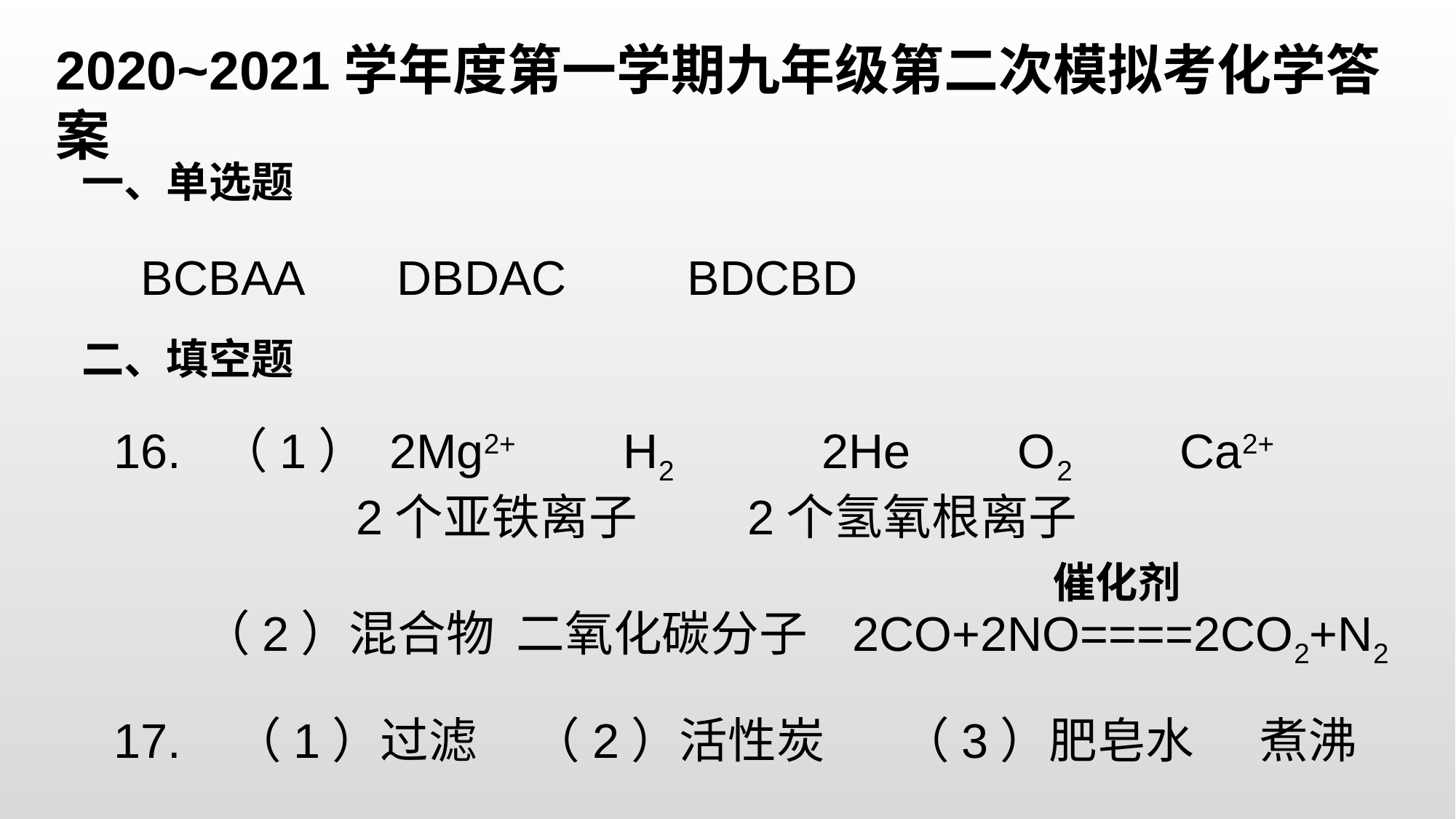

2020~2021学年度第一学期九年级第二次模拟考化学答案

一、单选题
BCBAA       DBDAC         BDCBD
二、填空题
16.  （1） 2Mg2+        H2           2He        O2        Ca2+
                  2个亚铁离子         2个氢氧根离子

       （2）混合物  二氧化碳分子   2CO+2NO====2CO2+N2
催化剂
17.   （1）过滤     （2）活性炭       （3）肥皂水      煮沸